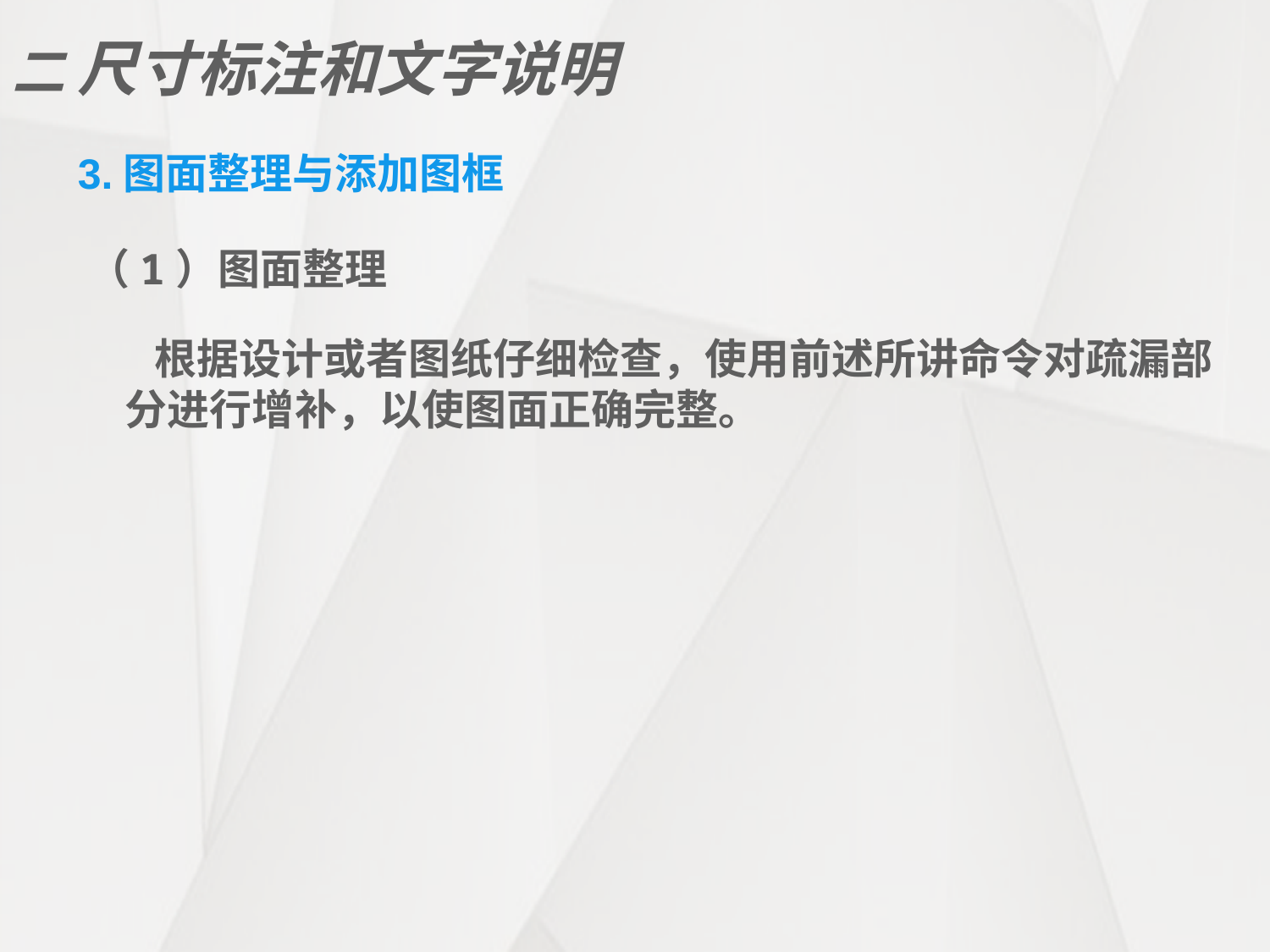

二 尺寸标注和文字说明
3.图面整理与添加图框
（1）图面整理
       根据设计或者图纸仔细检查，使用前述所讲命令对疏漏部分进行增补，以使图面正确完整。